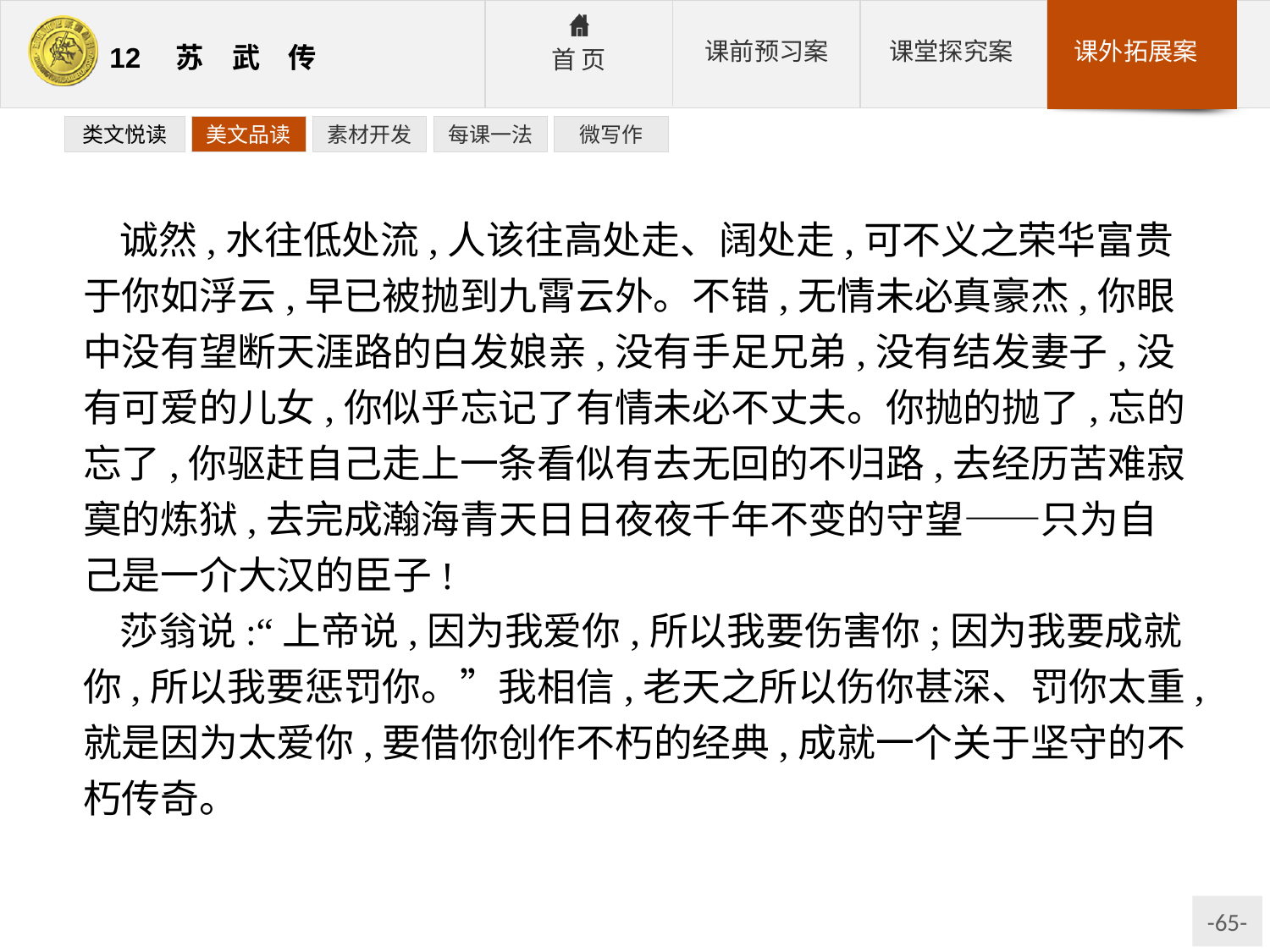

类文悦读
美文品读
素材开发
每课一法
微写作
诚然,水往低处流,人该往高处走、阔处走,可不义之荣华富贵于你如浮云,早已被抛到九霄云外。不错,无情未必真豪杰,你眼中没有望断天涯路的白发娘亲,没有手足兄弟,没有结发妻子,没有可爱的儿女,你似乎忘记了有情未必不丈夫。你抛的抛了,忘的忘了,你驱赶自己走上一条看似有去无回的不归路,去经历苦难寂寞的炼狱,去完成瀚海青天日日夜夜千年不变的守望——只为自己是一介大汉的臣子!
莎翁说:“上帝说,因为我爱你,所以我要伤害你;因为我要成就你,所以我要惩罚你。”我相信,老天之所以伤你甚深、罚你太重,就是因为太爱你,要借你创作不朽的经典,成就一个关于坚守的不朽传奇。